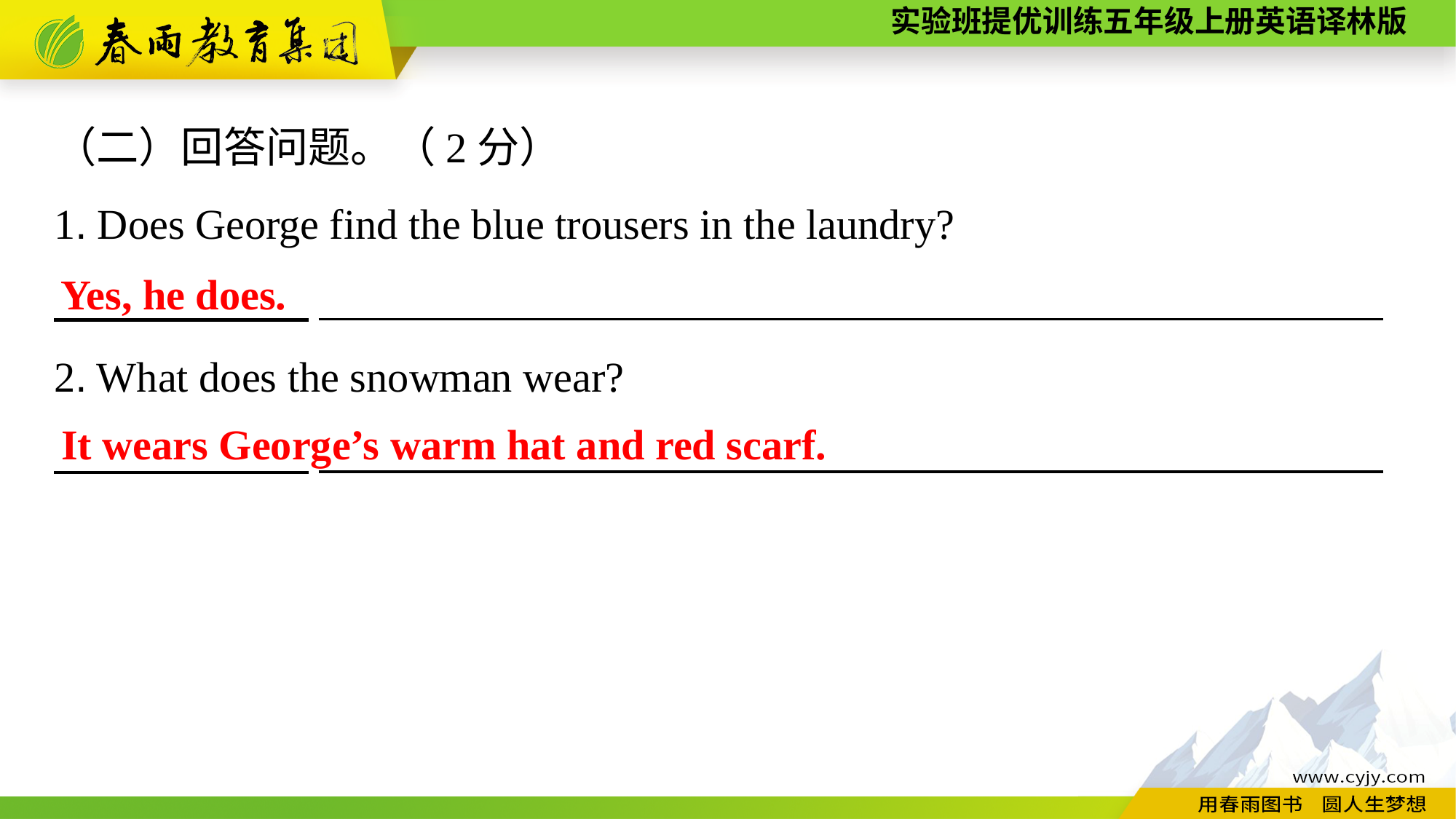

（二）回答问题。（2分）
1. Does George find the blue trousers in the laundry?
　　　　　　__________________________________________________
2. What does the snowman wear?
　　　　　　__________________________________________________
Yes, he does.
It wears George’s warm hat and red scarf.